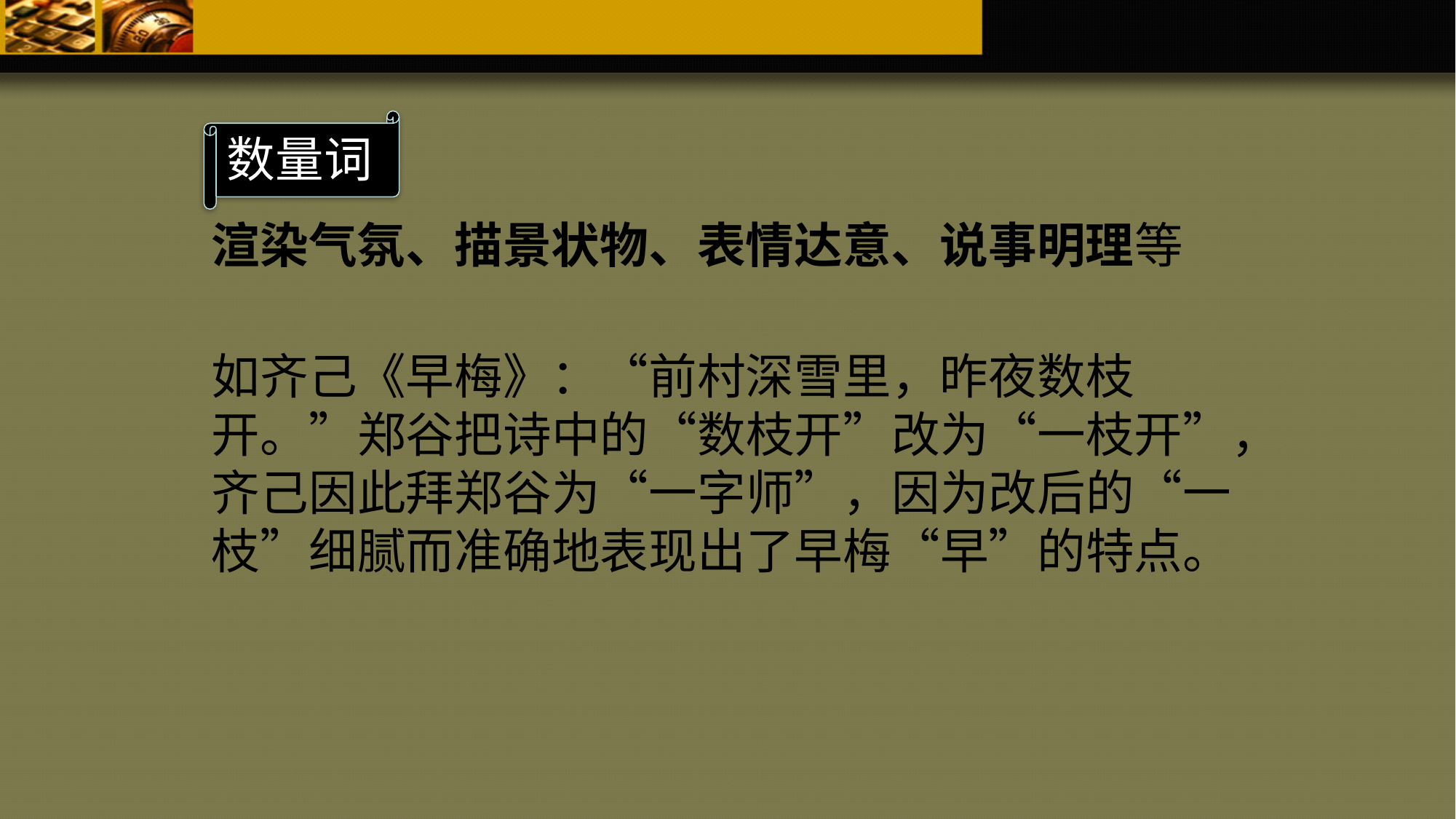

数量词
渲染气氛、描景状物、表情达意、说事明理等

如齐己《早梅》：“前村深雪里，昨夜数枝开。”郑谷把诗中的“数枝开”改为“一枝开”，齐己因此拜郑谷为“一字师”，因为改后的“一枝”细腻而准确地表现出了早梅“早”的特点。